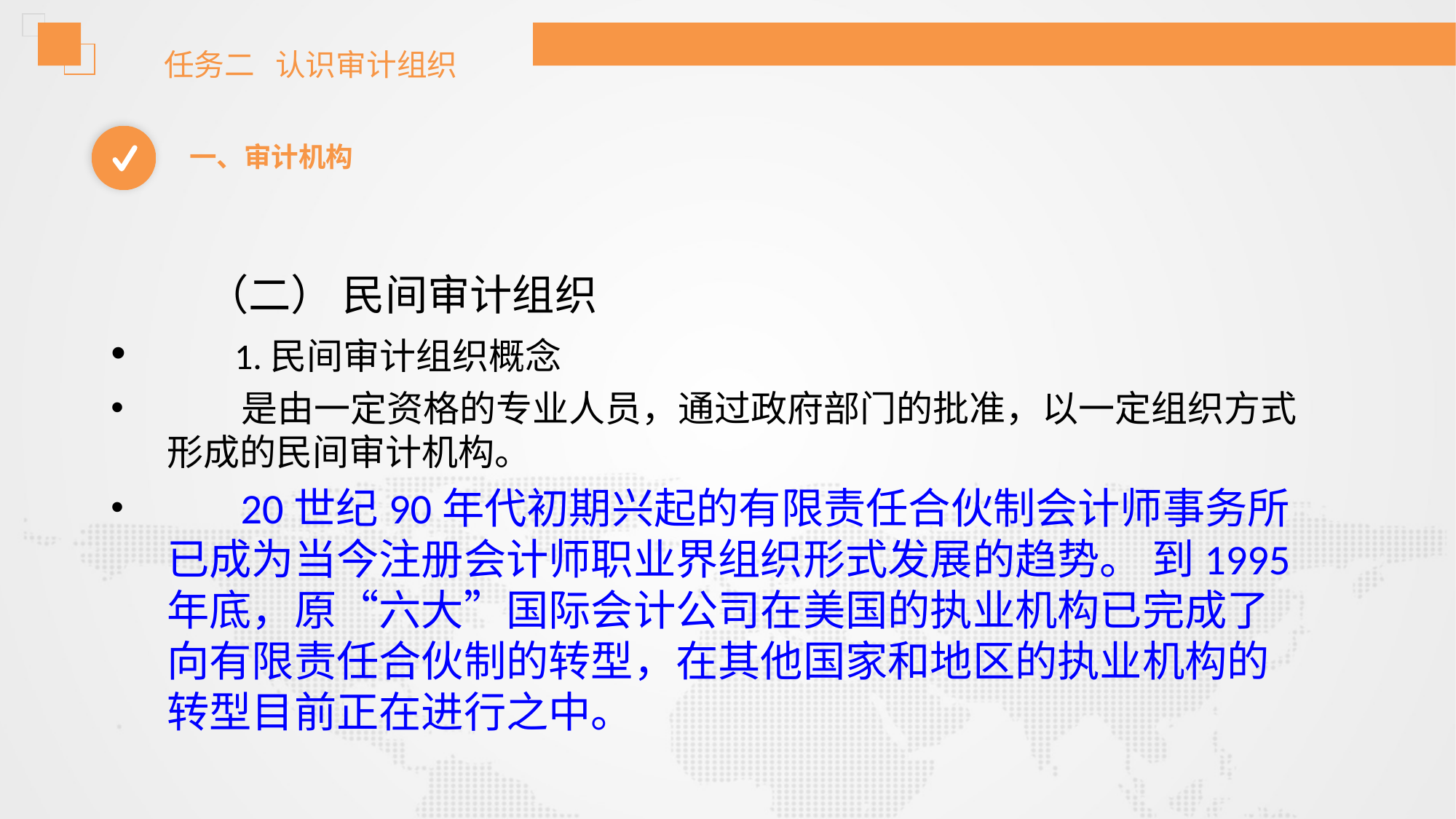

任务二   认识审计组织

一、审计机构

         （二） 民间审计组织
       1.民间审计组织概念
        是由一定资格的专业人员，通过政府部门的批准，以一定组织方式形成的民间审计机构。
         20世纪90年代初期兴起的有限责任合伙制会计师事务所已成为当今注册会计师职业界组织形式发展的趋势。 到1995年底，原“六大”国际会计公司在美国的执业机构已完成了向有限责任合伙制的转型，在其他国家和地区的执业机构的转型目前正在进行之中。